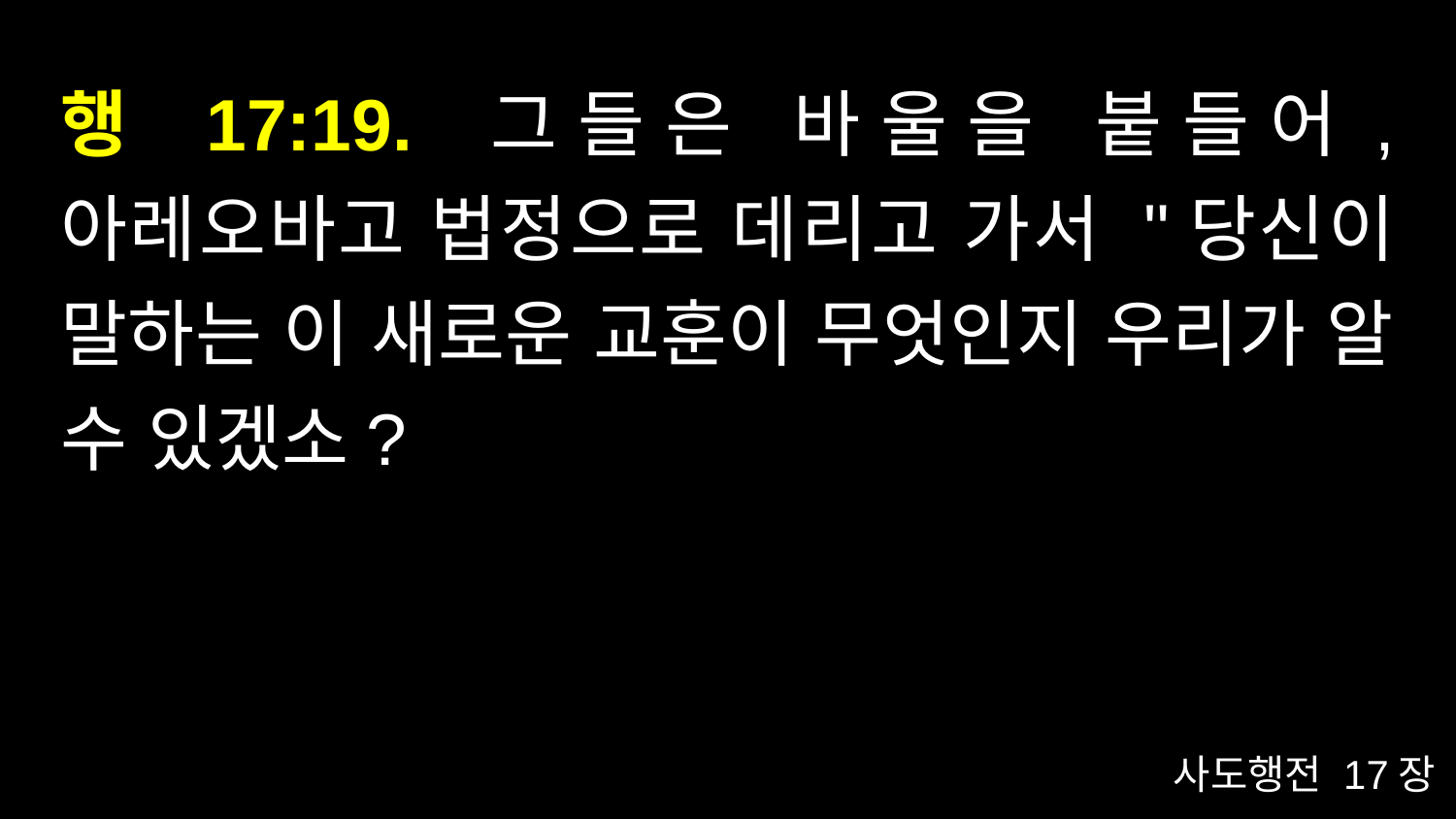

# 행 17:19. 그들은 바울을 붙들어, 아레오바고 법정으로 데리고 가서 "당신이 말하는 이 새로운 교훈이 무엇인지 우리가 알 수 있겠소?
사도행전 17장